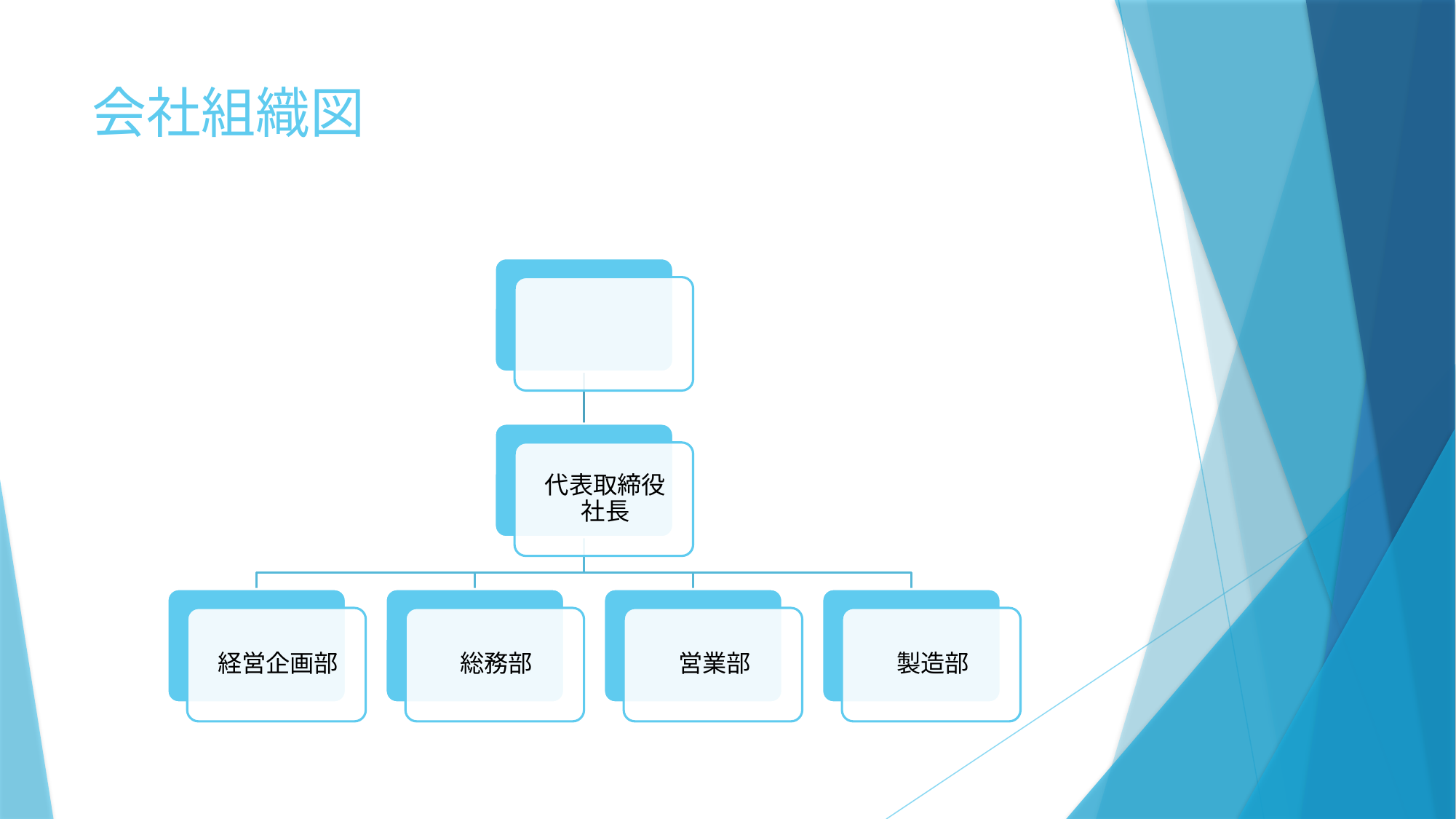

# 会社組織図

代表取締役
社長
経営企画部
総務部
営業部
製造部